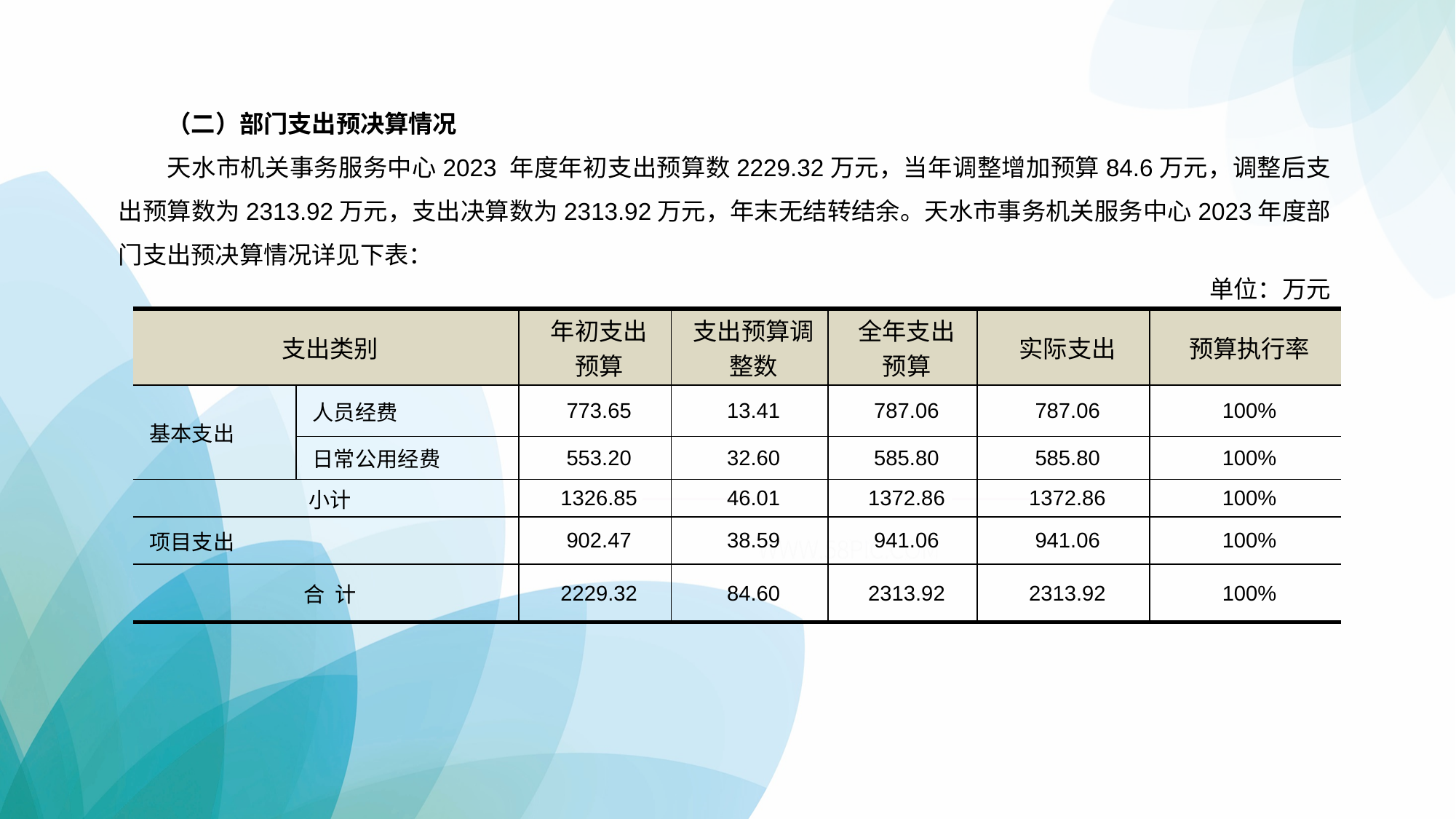

（二）部门支出预决算情况
天水市机关事务服务中心2023 年度年初支出预算数2229.32万元，当年调整增加预算84.6万元，调整后支出预算数为2313.92万元，支出决算数为2313.92万元，年末无结转结余。天水市事务机关服务中心2023年度部门支出预决算情况详见下表：

 单位：万元
| 支出类别 |  | 年初支出 预算 | 支出预算调整数 | 全年支出 预算 | 实际支出 | 预算执行率 |
| --- | --- | --- | --- | --- | --- | --- |
| 基本支出 | 人员经费 | 773.65 | 13.41 | 787.06 | 787.06 | 100% |
|  | 日常公用经费 | 553.20 | 32.60 | 585.80 | 585.80 | 100% |
| 小计 |  | 1326.85 | 46.01 | 1372.86 | 1372.86 | 100% |
| 项目支出 |  | 902.47 | 38.59 | 941.06 | 941.06 | 100% |
| 合 计 |  | 2229.32 | 84.60 | 2313.92 | 2313.92 | 100% |